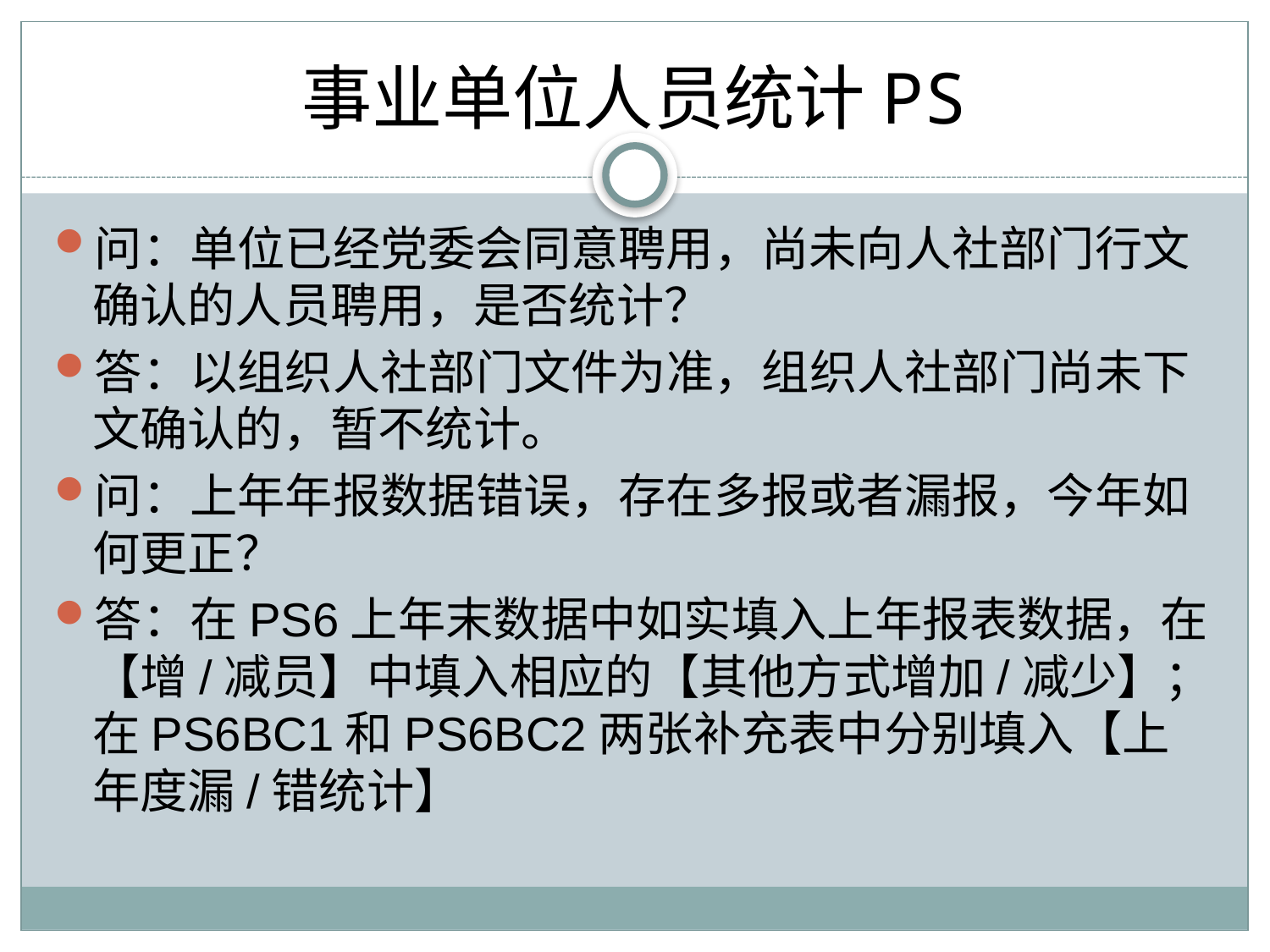

#
问：单位已经党委会同意聘用，尚未向人社部门行文确认的人员聘用，是否统计？
答：以组织人社部门文件为准，组织人社部门尚未下文确认的，暂不统计。
问：上年年报数据错误，存在多报或者漏报，今年如何更正？
答：在PS6上年末数据中如实填入上年报表数据，在【增/减员】中填入相应的【其他方式增加/减少】；在PS6BC1和PS6BC2两张补充表中分别填入【上年度漏/错统计】